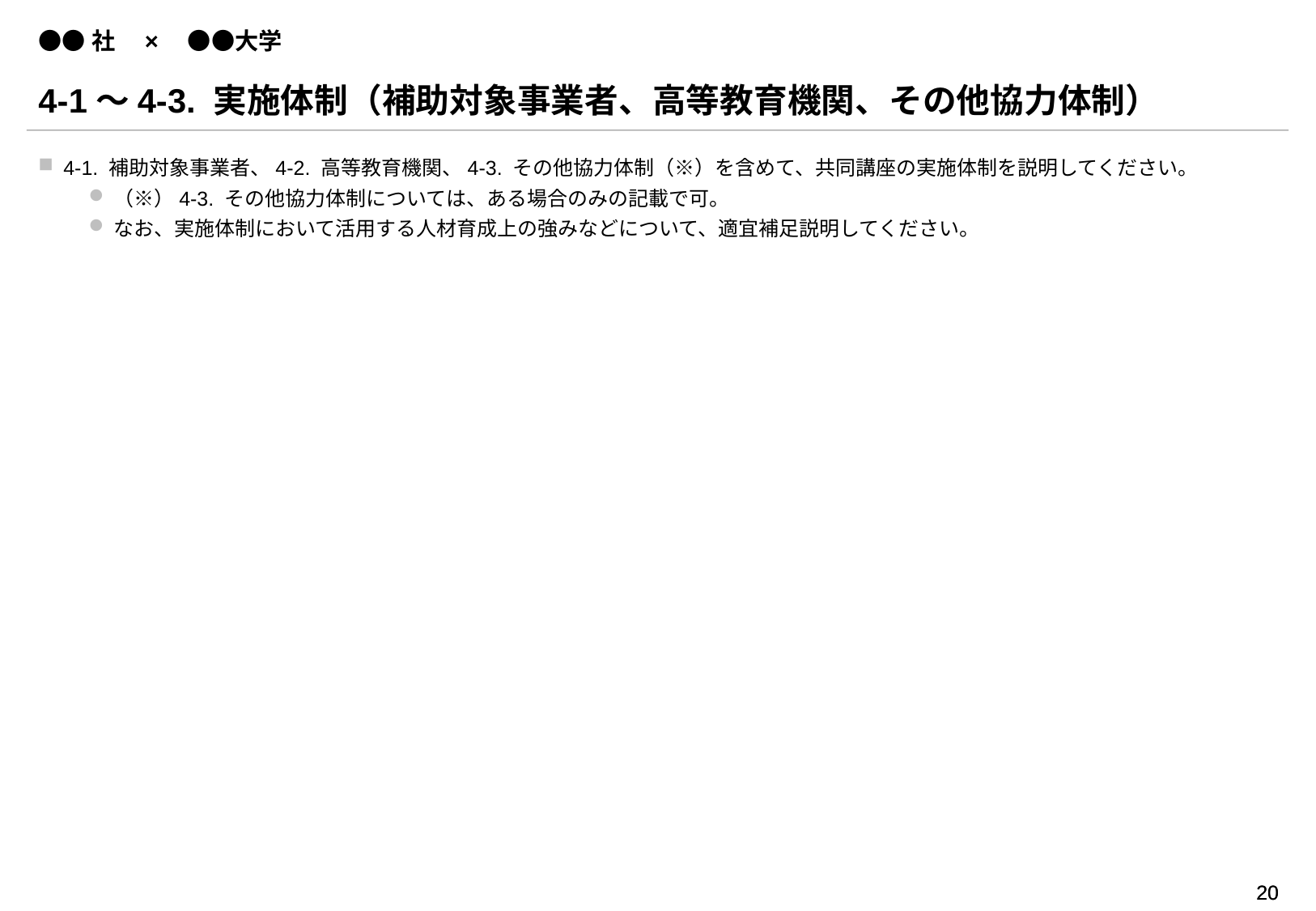

# ●●社　×　●●大学
4-1～4-3. 実施体制（補助対象事業者、高等教育機関、その他協力体制）
4-1. 補助対象事業者、4-2. 高等教育機関、4-3. その他協力体制（※）を含めて、共同講座の実施体制を説明してください。
（※）4-3. その他協力体制については、ある場合のみの記載で可。
なお、実施体制において活用する人材育成上の強みなどについて、適宜補足説明してください。